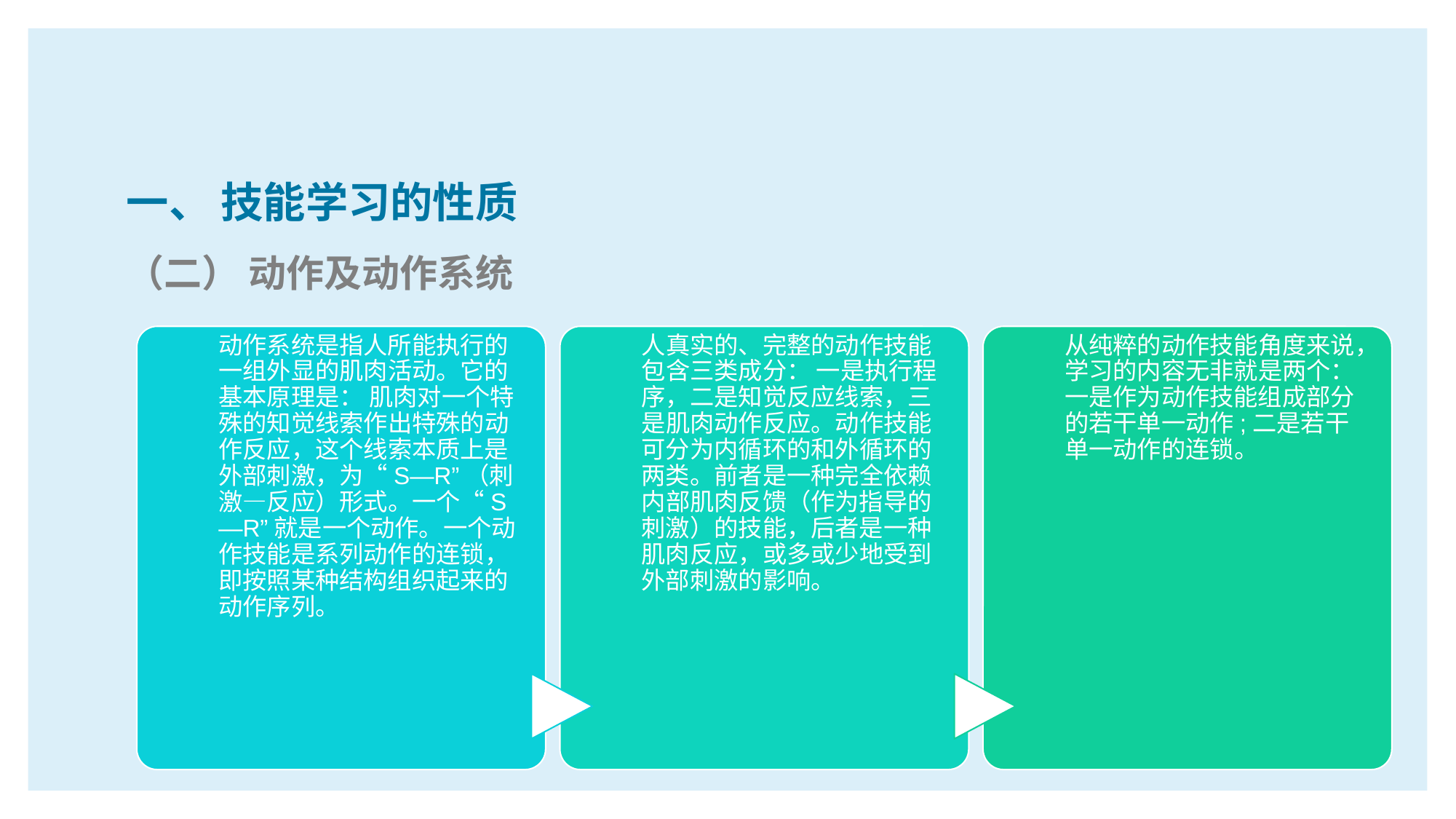

一、 技能学习的性质
（二） 动作及动作系统

动作系统是指人所能执行的一组外显的肌肉活动。它的基本原理是： 肌肉对一个特殊的知觉线索作出特殊的动作反应，这个线索本质上是外部刺激，为“S—R”（刺激—反应）形式。一个“S—R”就是一个动作。一个动作技能是系列动作的连锁，即按照某种结构组织起来的动作序列。

人真实的、完整的动作技能包含三类成分： 一是执行程序，二是知觉反应线索，三是肌肉动作反应。动作技能可分为内循环的和外循环的两类。前者是一种完全依赖内部肌肉反馈（作为指导的刺激）的技能，后者是一种肌肉反应，或多或少地受到外部刺激的影响。

从纯粹的动作技能角度来说，学习的内容无非就是两个： 一是作为动作技能组成部分的若干单一动作;二是若干单一动作的连锁。